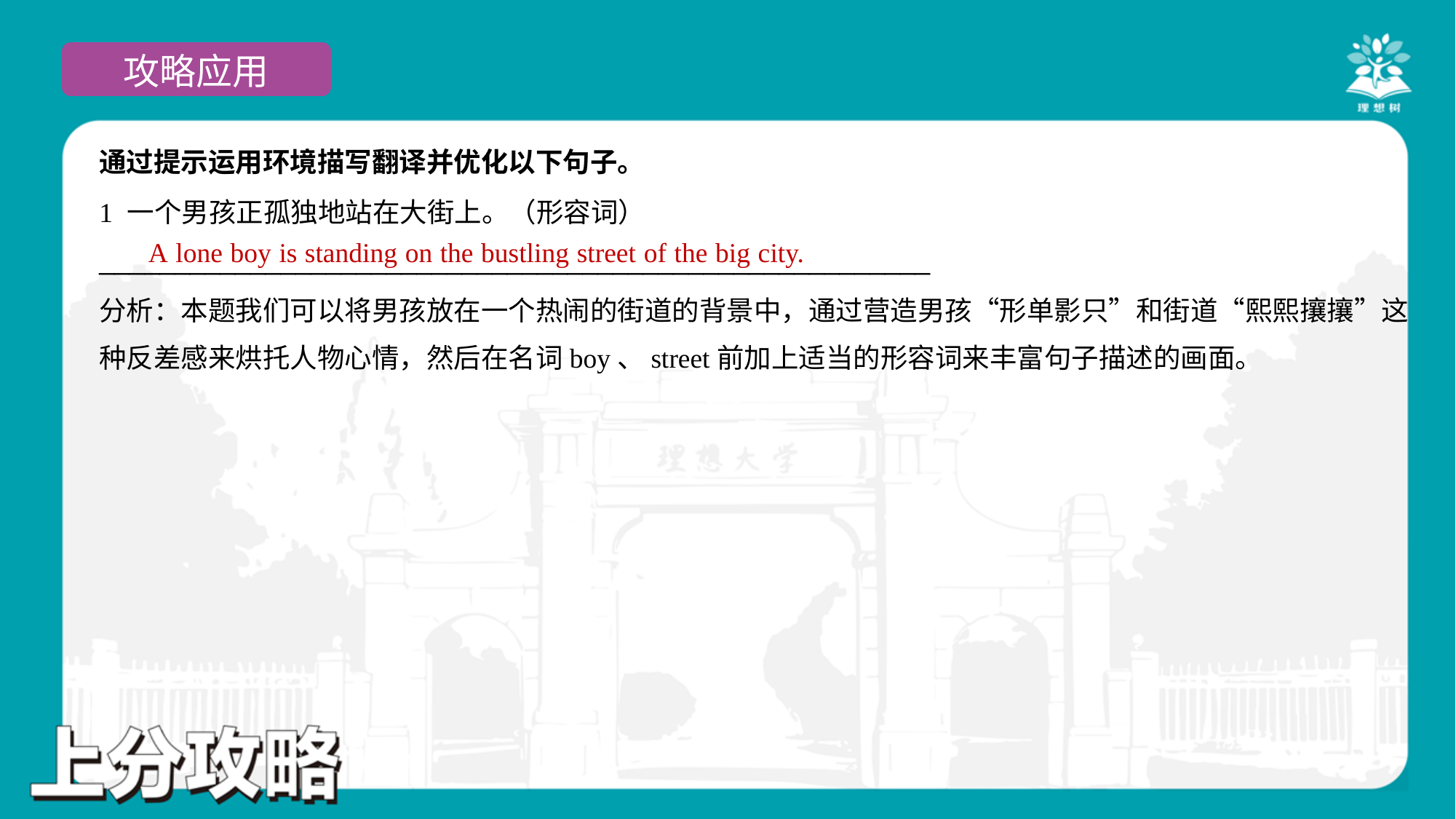

通过提示运用环境描写翻译并优化以下句子。
1 一个男孩正孤独地站在大街上。（形容词）
_______________________________________________________
A lone boy is standing on the bustling street of the big city.
分析：本题我们可以将男孩放在一个热闹的街道的背景中，通过营造男孩“形单影只”和街道“熙熙攘攘”这
种反差感来烘托人物心情，然后在名词boy、street前加上适当的形容词来丰富句子描述的画面。